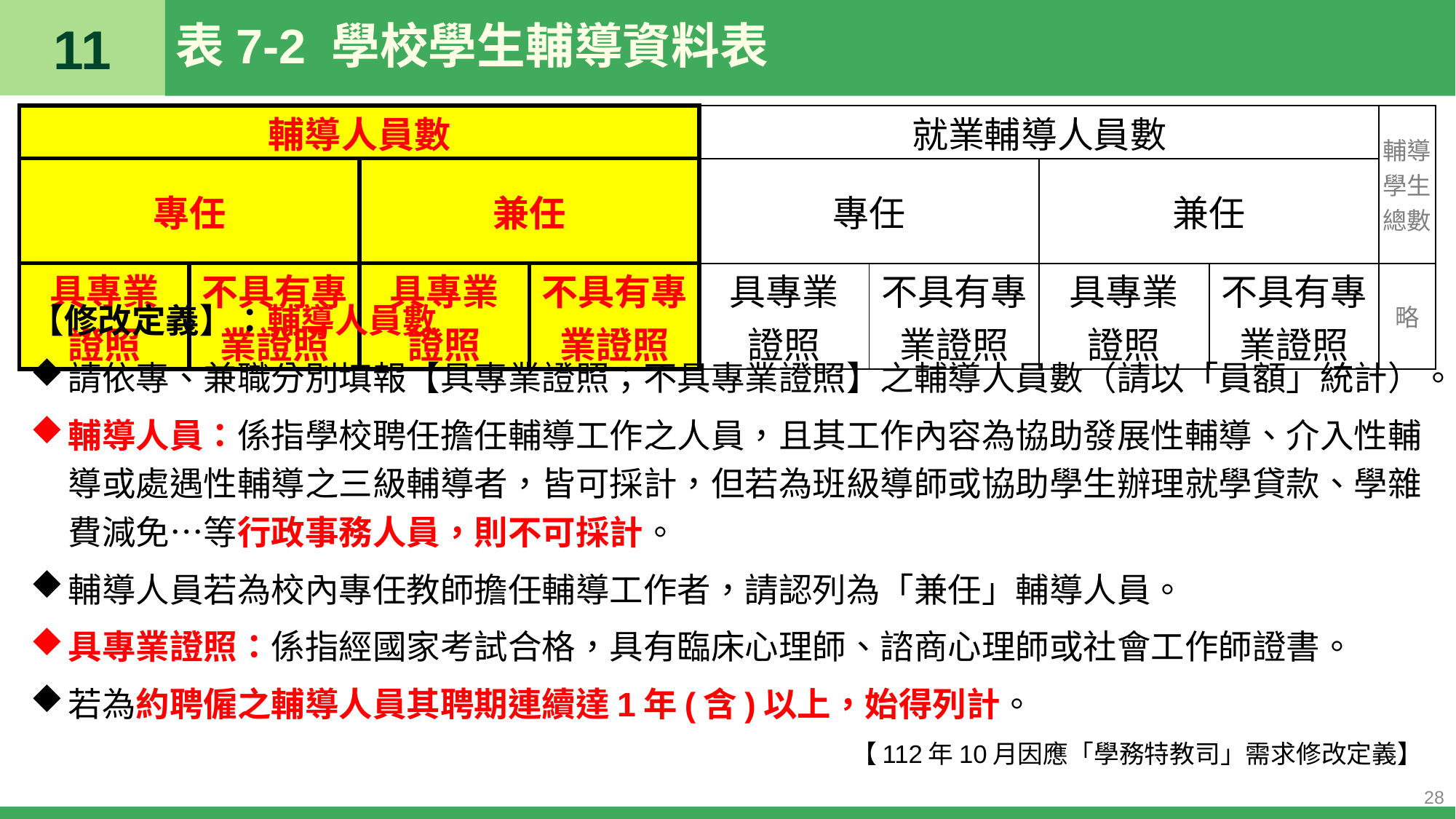

11
# 表7-2 學校學生輔導資料表
| 輔導人員數 |  |  |  | 就業輔導人員數 |  |  |  | 輔導學生總數 |
| --- | --- | --- | --- | --- | --- | --- | --- | --- |
| 專任 |  | 兼任 |  | 專任 |  | 兼任 |  |  |
| 具專業 證照 | 不具有專業證照 | 具專業 證照 | 不具有專業證照 | 具專業 證照 | 不具有專業證照 | 具專業 證照 | 不具有專業證照 | 略 |
【修改定義】：輔導人員數
請依專、兼職分別填報【具專業證照；不具專業證照】之輔導人員數（請以「員額」統計）。
輔導人員：係指學校聘任擔任輔導工作之人員，且其工作內容為協助發展性輔導、介入性輔導或處遇性輔導之三級輔導者，皆可採計，但若為班級導師或協助學生辦理就學貸款、學雜費減免…等行政事務人員，則不可採計。
輔導人員若為校內專任教師擔任輔導工作者，請認列為「兼任」輔導人員。
具專業證照：係指經國家考試合格，具有臨床心理師、諮商心理師或社會工作師證書。
若為約聘僱之輔導人員其聘期連續達1年(含)以上，始得列計。
【112年10月因應「學務特教司」需求修改定義】
28